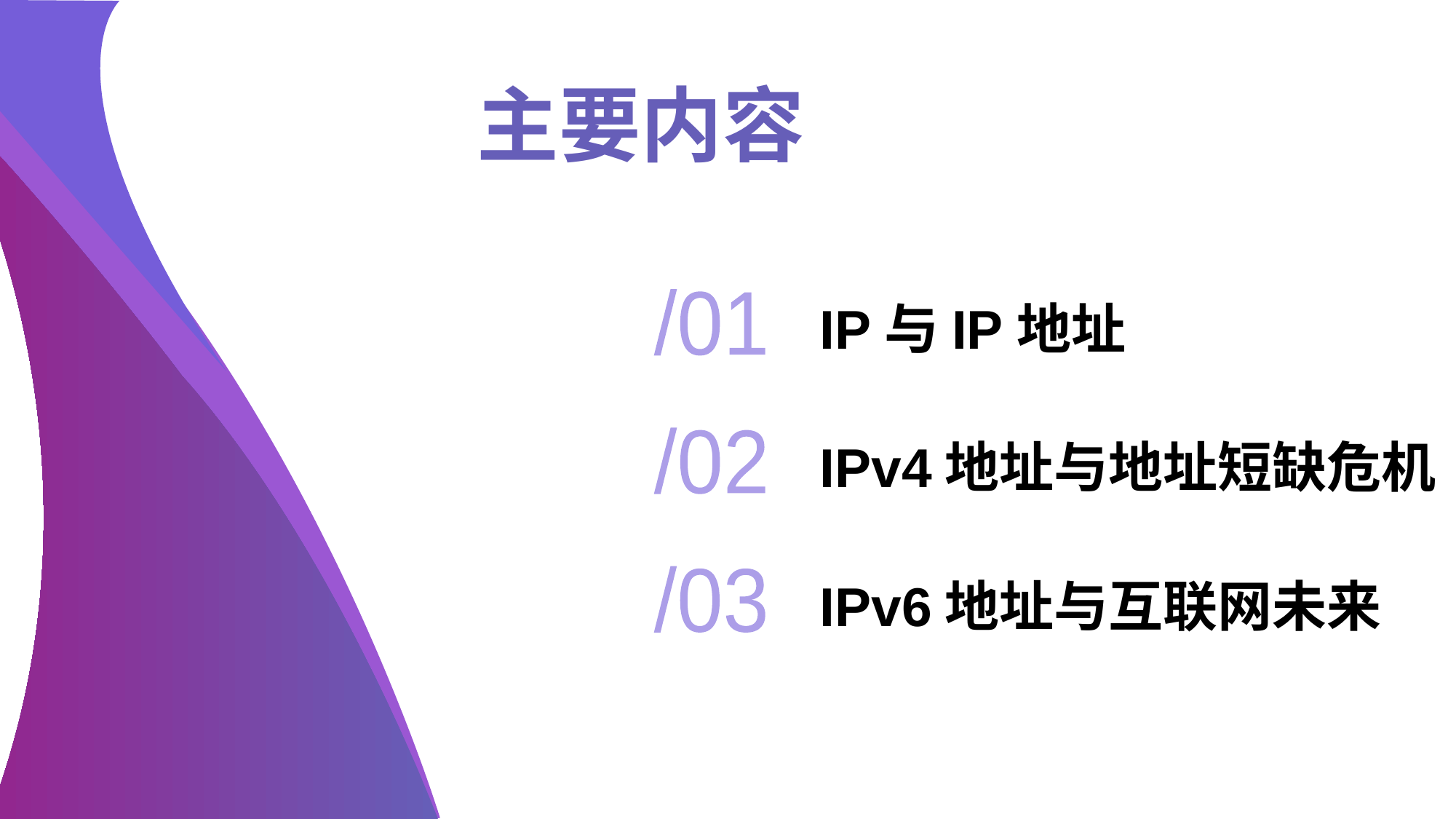

主要内容
# IP与IP地址
/01
IPv4地址与地址短缺危机
/02
IPv6地址与互联网未来
/03